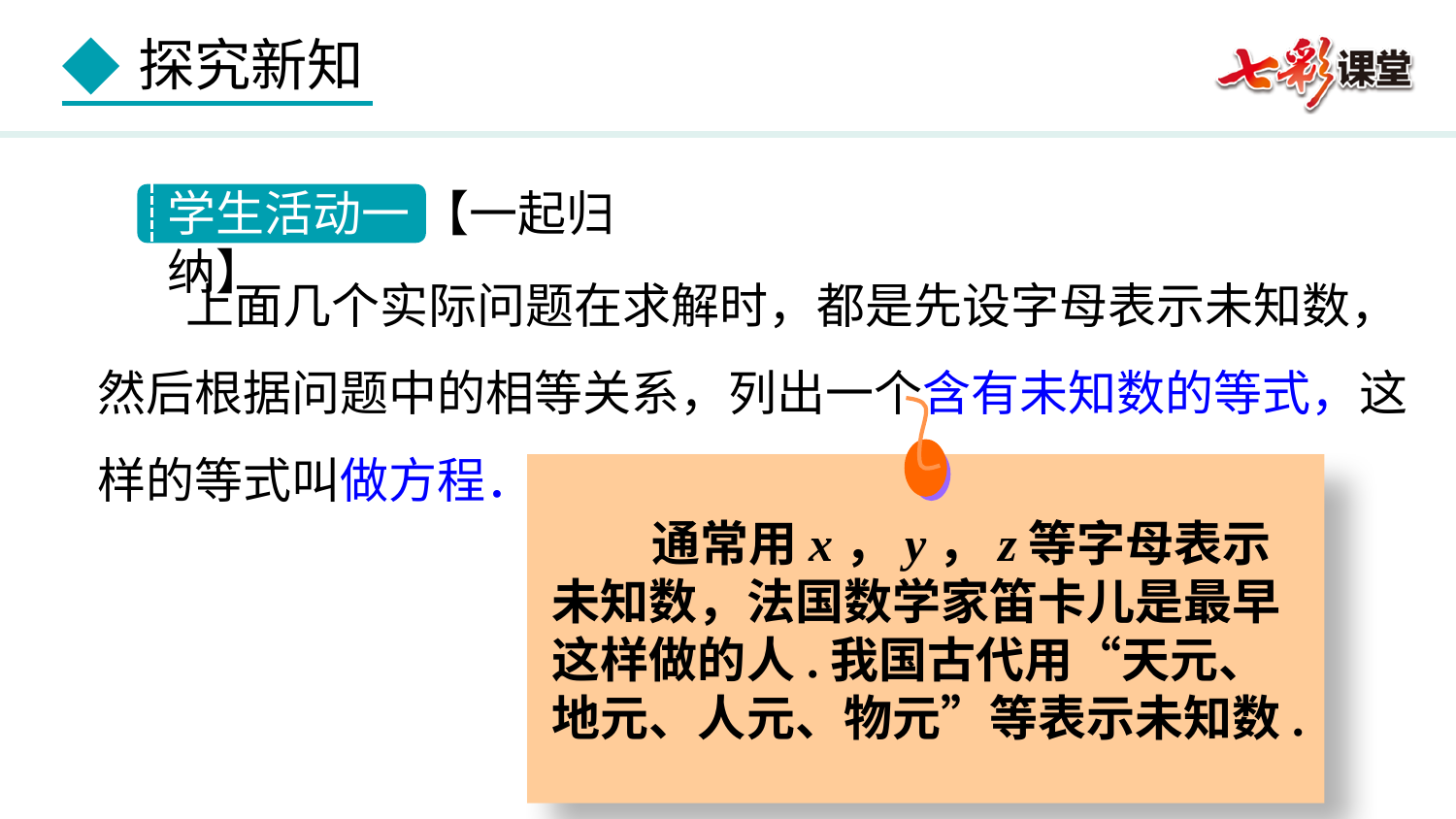

学生活动一 【一起归纳】

       上面几个实际问题在求解时，都是先设字母表示未知数，然后根据问题中的相等关系，列出一个含有未知数的等式，这样的等式叫做方程．

        通常用x，y，z等字母表示未知数，法国数学家笛卡儿是最早这样做的人.我国古代用“天元、地元、人元、物元”等表示未知数.